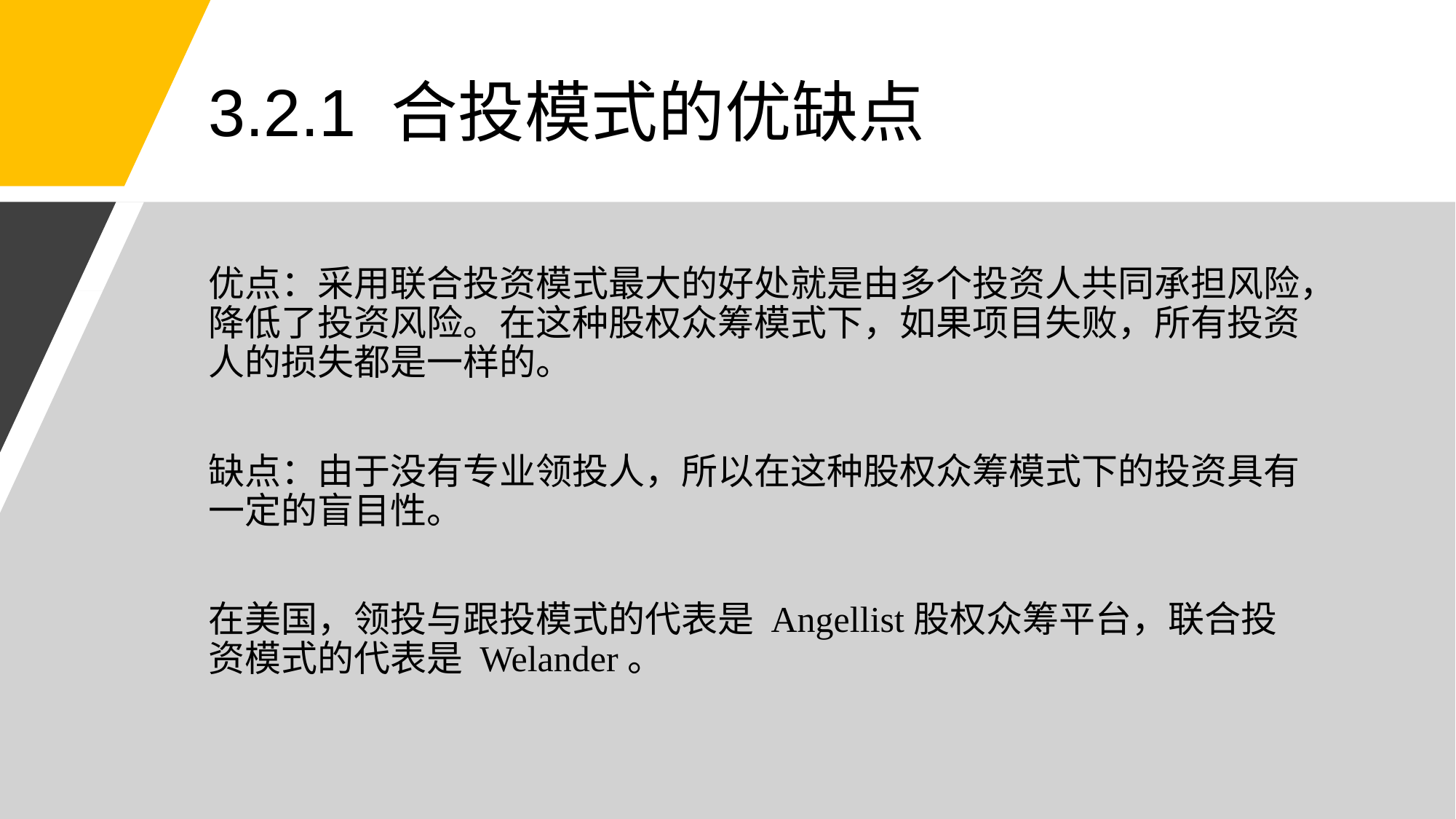

# 3.2.1 合投模式的优缺点

优点：采用联合投资模式最大的好处就是由多个投资人共同承担风险，降低了投资风险。在这种股权众筹模式下，如果项目失败，所有投资人的损失都是一样的。

缺点：由于没有专业领投人，所以在这种股权众筹模式下的投资具有一定的盲目性。

在美国，领投与跟投模式的代表是 Angellist股权众筹平台，联合投资模式的代表是 Welander。